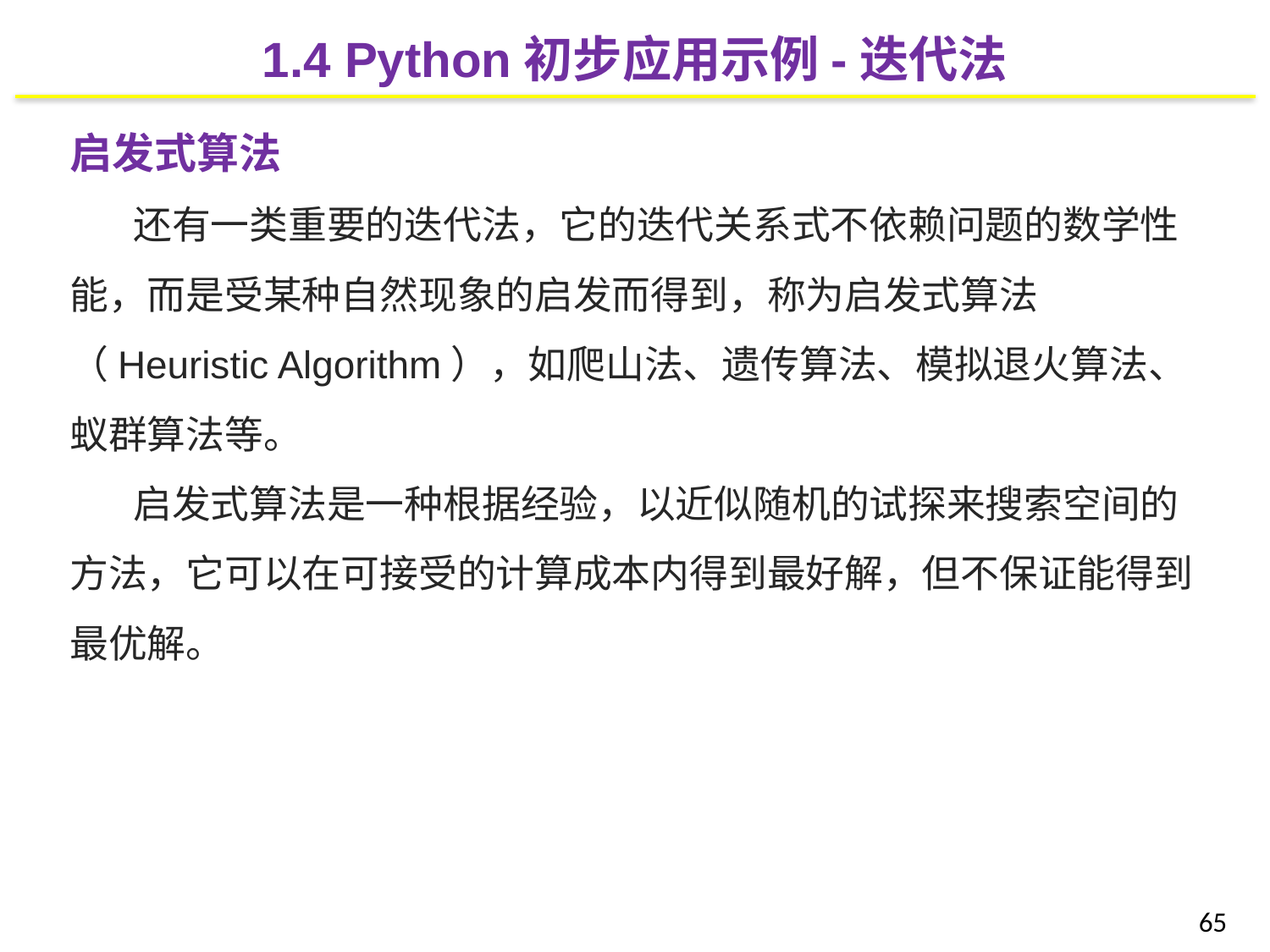

1.4 Python初步应用示例-迭代法
启发式算法
还有一类重要的迭代法，它的迭代关系式不依赖问题的数学性能，而是受某种自然现象的启发而得到，称为启发式算法（Heuristic Algorithm），如爬山法、遗传算法、模拟退火算法、蚁群算法等。
启发式算法是一种根据经验，以近似随机的试探来搜索空间的方法，它可以在可接受的计算成本内得到最好解，但不保证能得到最优解。
65